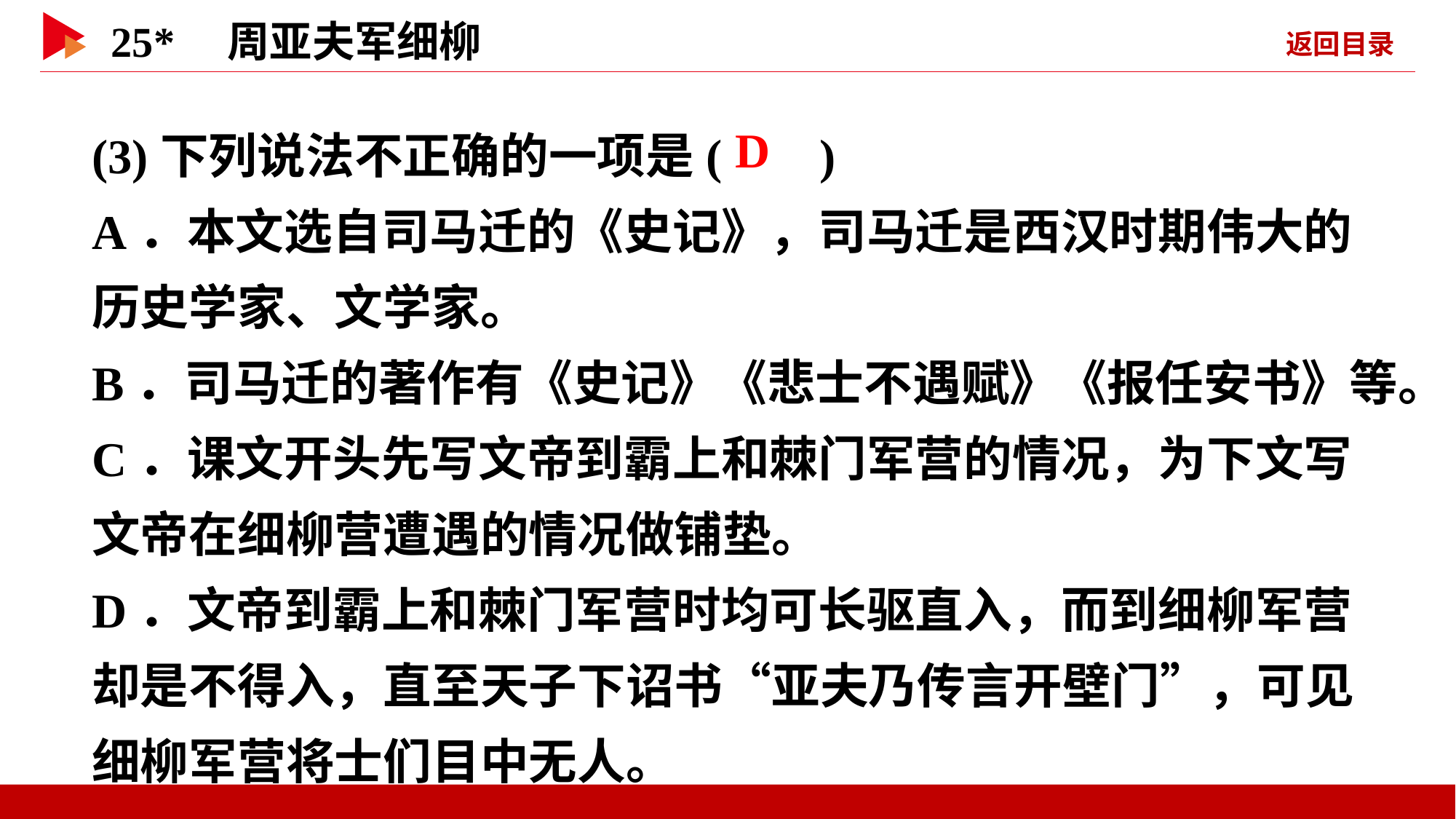

(3)下列说法不正确的一项是(        )
A．本文选自司马迁的《史记》，司马迁是西汉时期伟大的历史学家、文学家。
B．司马迁的著作有《史记》《悲士不遇赋》《报任安书》等。
C．课文开头先写文帝到霸上和棘门军营的情况，为下文写文帝在细柳营遭遇的情况做铺垫。
D．文帝到霸上和棘门军营时均可长驱直入，而到细柳军营却是不得入，直至天子下诏书“亚夫乃传言开壁门”，可见细柳军营将士们目中无人。
   D